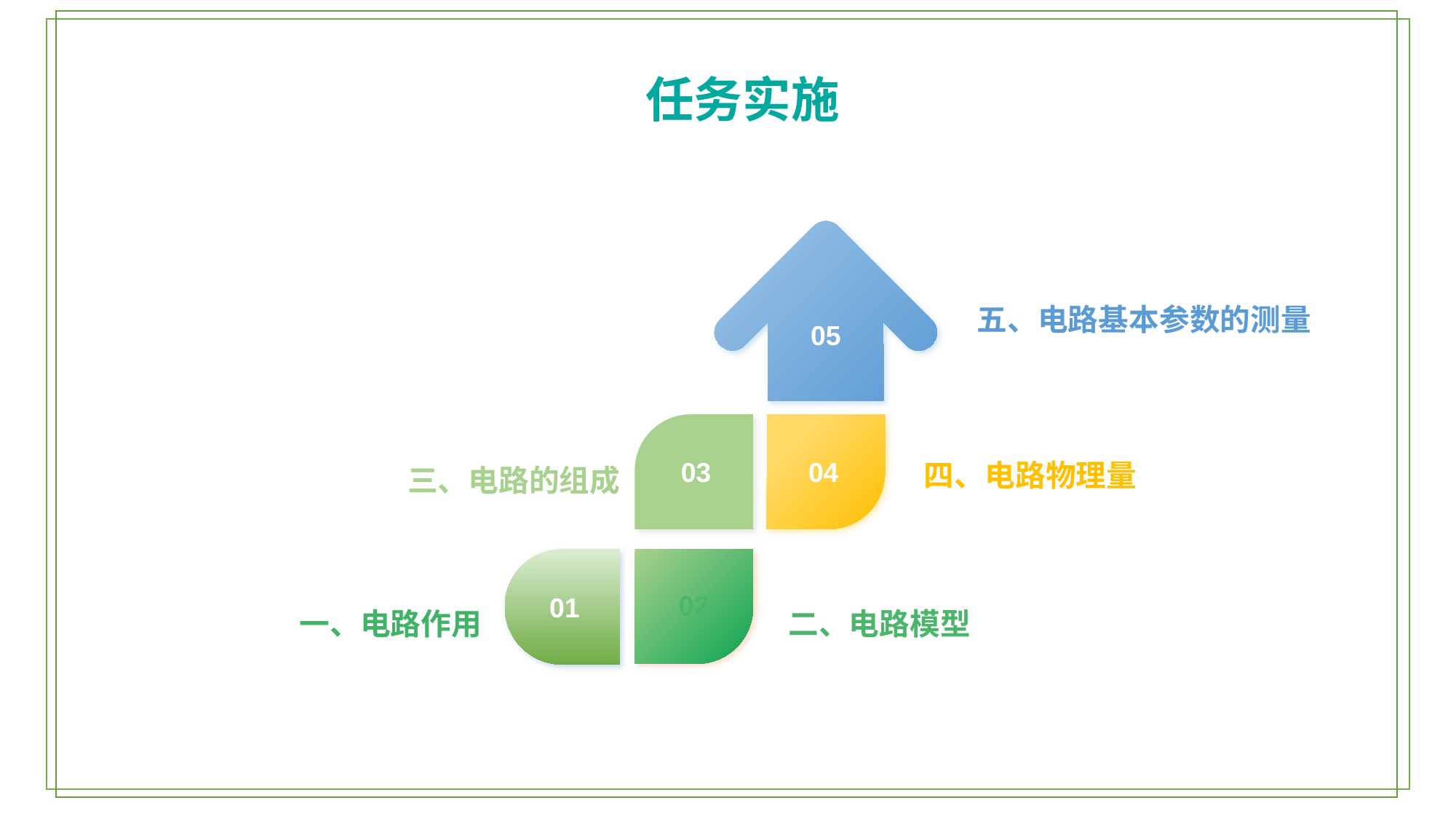

任务实施
#
05
五、电路基本参数的测量
03
04
四、电路物理量
三、电路的组成
01
02
一、电路作用
二、电路模型